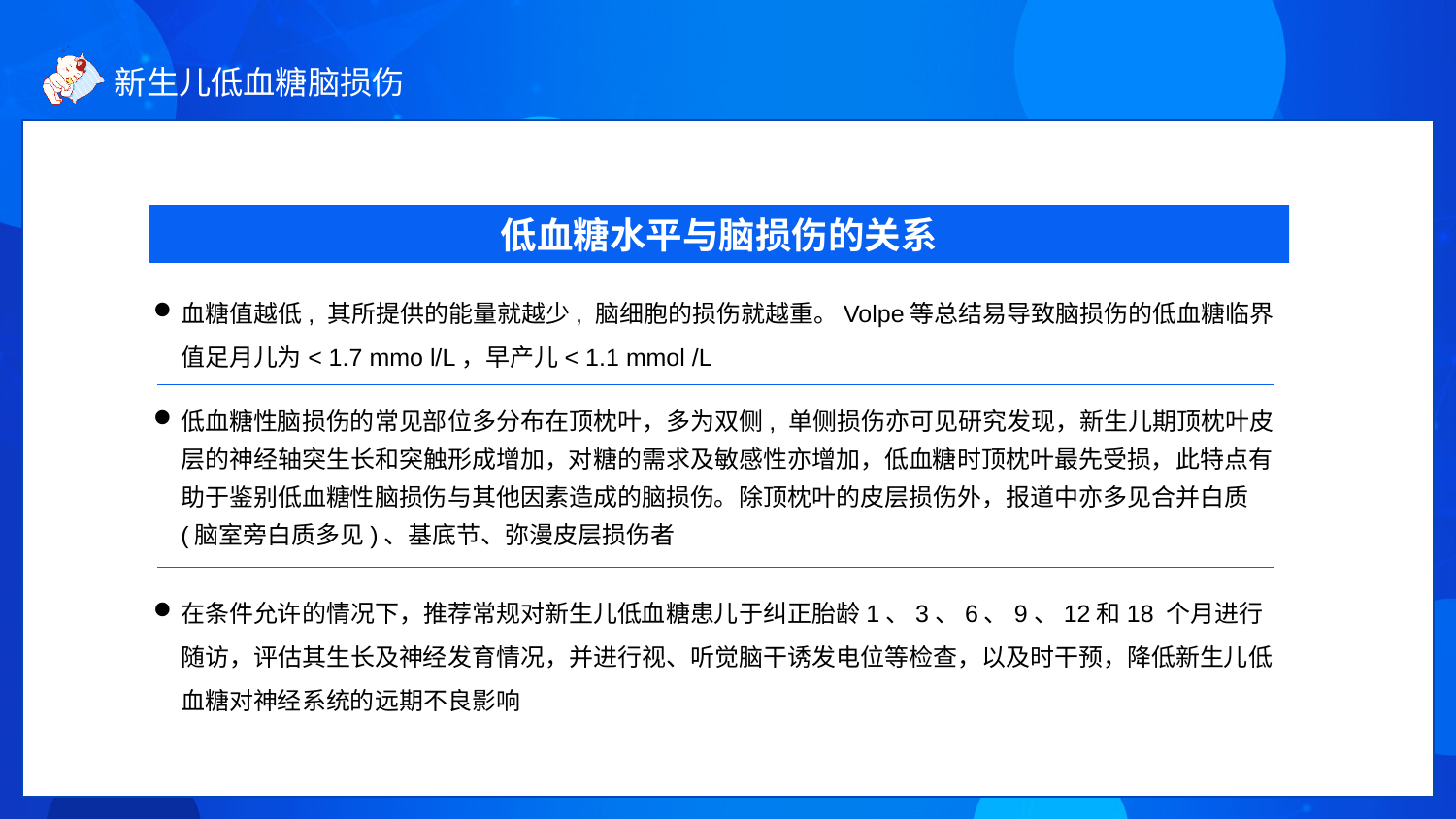

低血糖水平与脑损伤的关系
血糖值越低, 其所提供的能量就越少, 脑细胞的损伤就越重。Volpe等总结易导致脑损伤的低血糖临界值足月儿为< 1.7 mmo l/L，早产儿< 1.1 mmol /L
低血糖性脑损伤的常见部位多分布在顶枕叶，多为双侧, 单侧损伤亦可见研究发现，新生儿期顶枕叶皮层的神经轴突生长和突触形成增加，对糖的需求及敏感性亦增加，低血糖时顶枕叶最先受损，此特点有助于鉴别低血糖性脑损伤与其他因素造成的脑损伤。除顶枕叶的皮层损伤外，报道中亦多见合并白质(脑室旁白质多见)、基底节、弥漫皮层损伤者
在条件允许的情况下，推荐常规对新生儿低血糖患儿于纠正胎龄1、3、6、9、12和18 个月进行随访，评估其生长及神经发育情况，并进行视、听觉脑干诱发电位等检查，以及时干预，降低新生儿低血糖对神经系统的远期不良影响